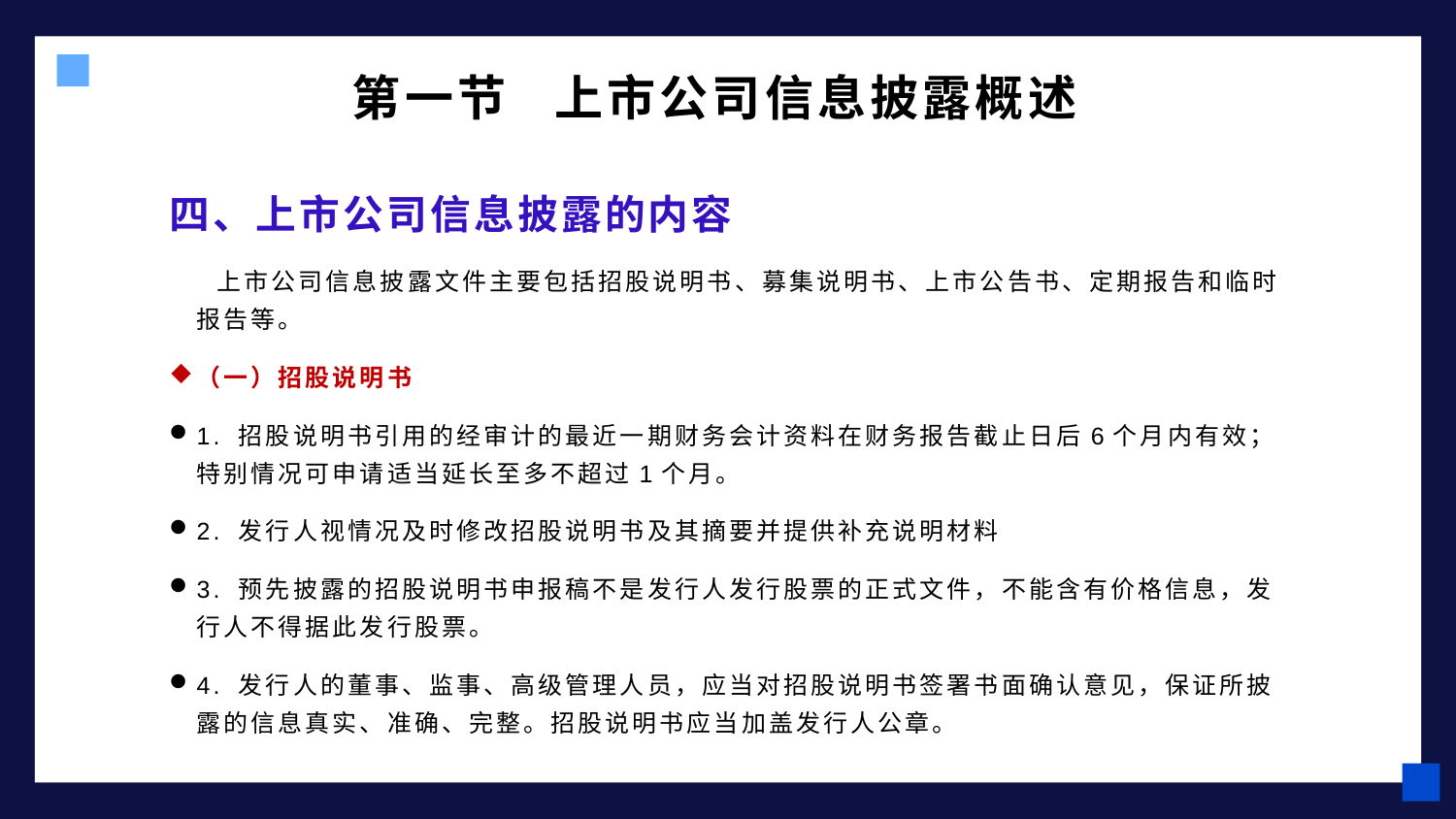

# 第一节   上市公司信息披露概述
四、上市公司信息披露的内容
     上市公司信息披露文件主要包括招股说明书、募集说明书、上市公告书、定期报告和临时报告等。
（一）招股说明书
1. 招股说明书引用的经审计的最近一期财务会计资料在财务报告截止日后6个月内有效；特别情况可申请适当延长至多不超过1个月。
2. 发行人视情况及时修改招股说明书及其摘要并提供补充说明材料
3. 预先披露的招股说明书申报稿不是发行人发行股票的正式文件，不能含有价格信息，发行人不得据此发行股票。
4. 发行人的董事、监事、高级管理人员，应当对招股说明书签署书面确认意见，保证所披露的信息真实、准确、完整。招股说明书应当加盖发行人公章。